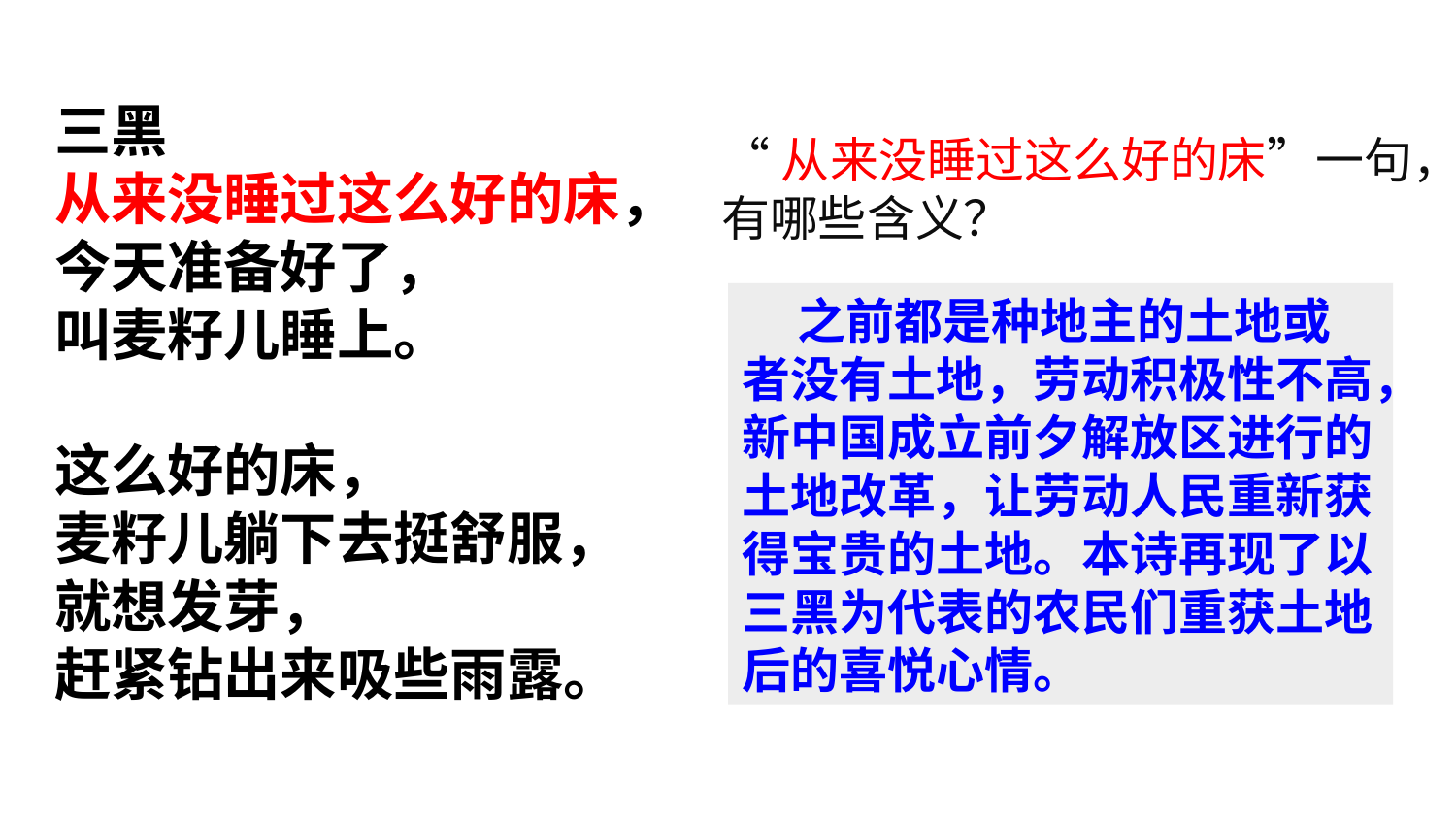

三黑
从来没睡过这么好的床，
今天准备好了，
叫麦籽儿睡上。

这么好的床，
麦籽儿躺下去挺舒服，
就想发芽，
赶紧钻出来吸些雨露。
“从来没睡过这么好的床”一句，有哪些含义？
    之前都是种地主的土地或者没有土地，劳动积极性不高，新中国成立前夕解放区进行的土地改革，让劳动人民重新获得宝贵的土地。本诗再现了以三黑为代表的农民们重获土地后的喜悦心情。